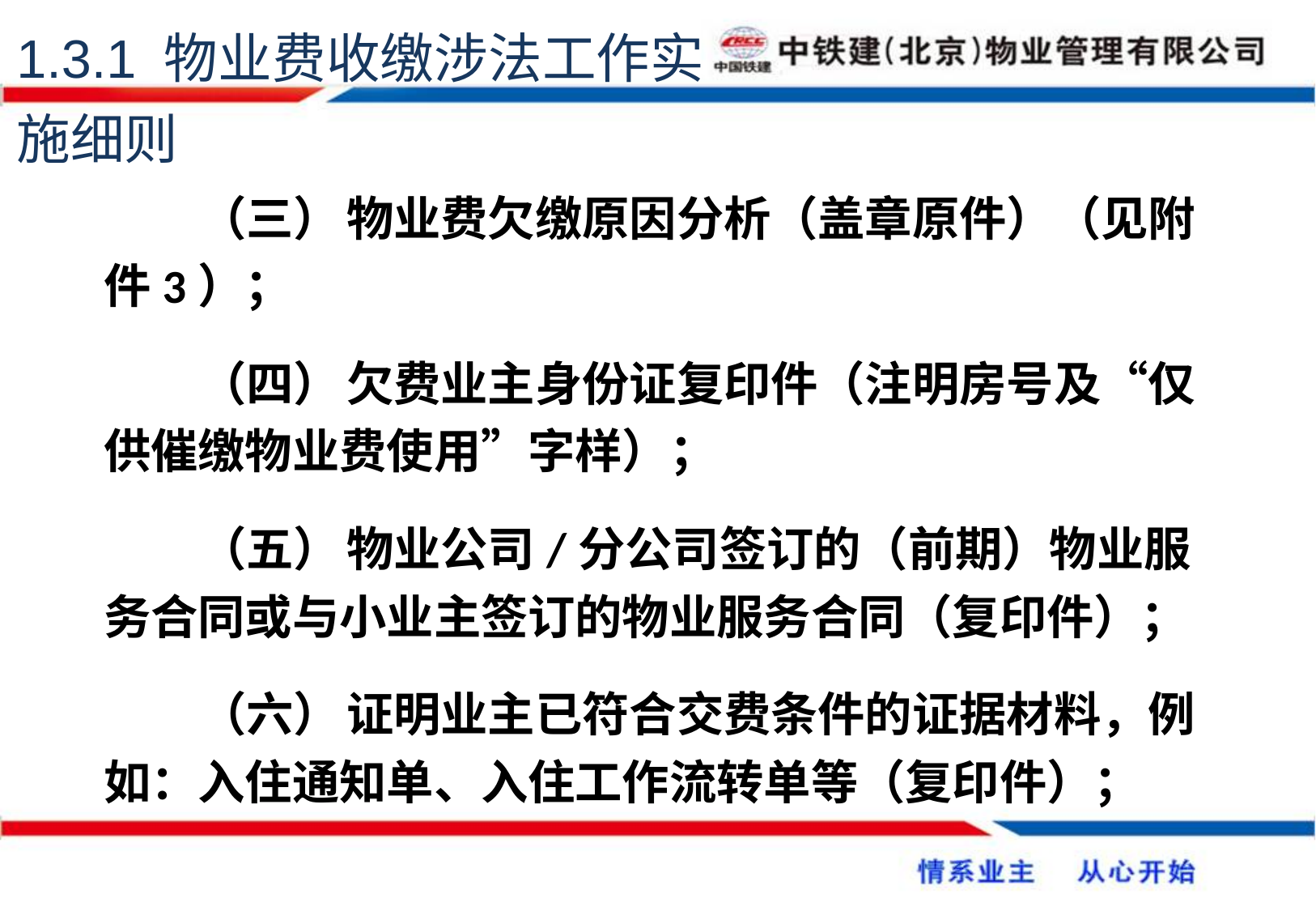

1.3.1 物业费收缴涉法工作实施细则
（三）	物业费欠缴原因分析（盖章原件）（见附件3）；
（四）	欠费业主身份证复印件（注明房号及“仅供催缴物业费使用”字样）；
（五）	物业公司/分公司签订的（前期）物业服务合同或与小业主签订的物业服务合同（复印件）；
（六）	证明业主已符合交费条件的证据材料，例如：入住通知单、入住工作流转单等（复印件）；
64